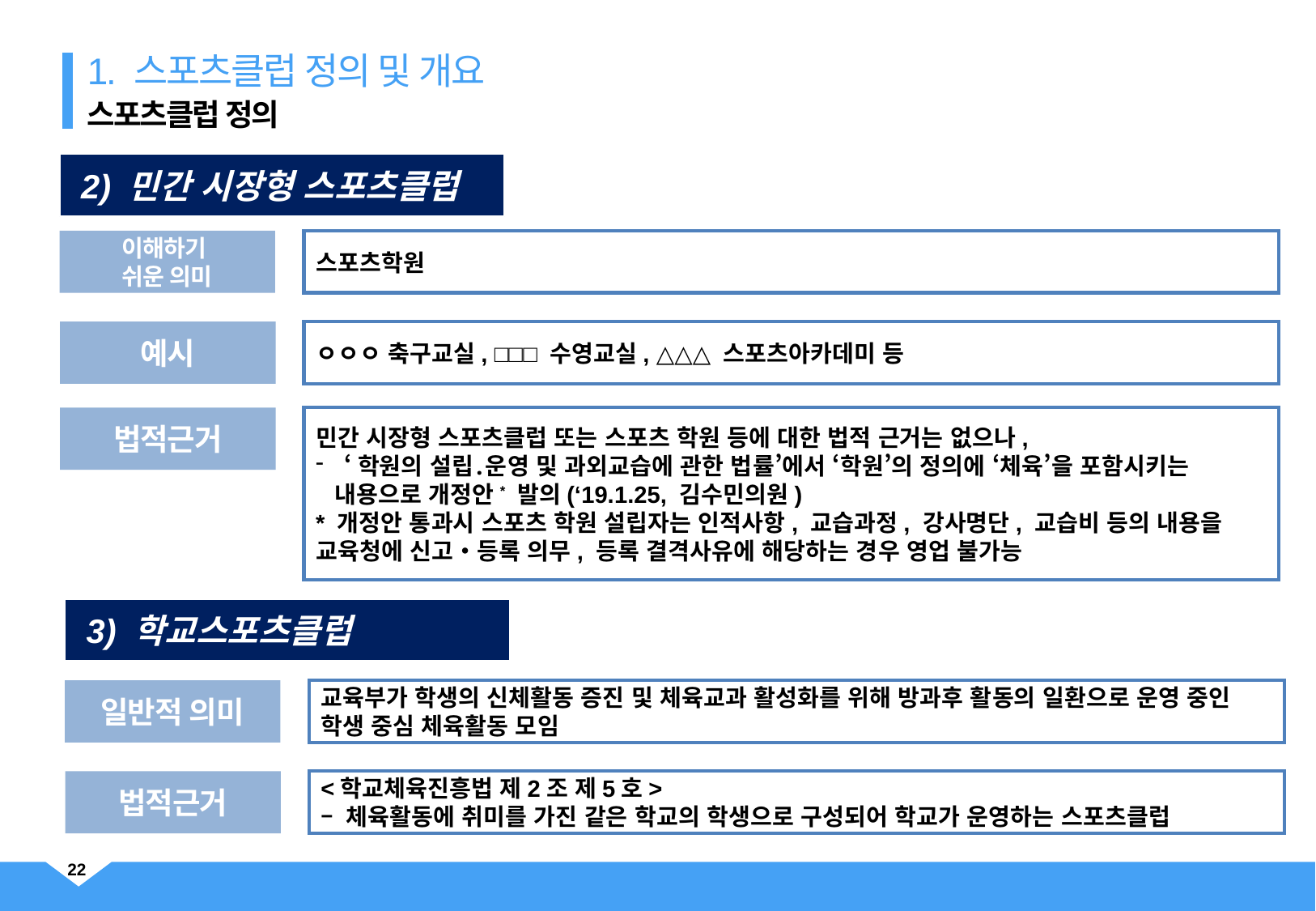

1. 스포츠클럽 정의 및 개요
스포츠클럽 정의
 2) 민간 시장형 스포츠클럽
이해하기
쉬운 의미
스포츠학원
예시
ㅇㅇㅇ 축구교실, □□□ 수영교실, △△△ 스포츠아카데미 등
법적근거
민간 시장형 스포츠클럽 또는 스포츠 학원 등에 대한 법적 근거는 없으나,
‘학원의 설립․운영 및 과외교습에 관한 법률’에서 ‘학원’의 정의에 ‘체육’을 포함시키는
  내용으로 개정안* 발의(‘19.1.25, 김수민의원)
* 개정안 통과시 스포츠 학원 설립자는 인적사항, 교습과정, 강사명단, 교습비 등의 내용을 교육청에 신고・등록 의무, 등록 결격사유에 해당하는 경우 영업 불가능
 3) 학교스포츠클럽
일반적 의미
교육부가 학생의 신체활동 증진 및 체육교과 활성화를 위해 방과후 활동의 일환으로 운영 중인 학생 중심 체육활동 모임
법적근거
<학교체육진흥법 제2조 제5호>
– 체육활동에 취미를 가진 같은 학교의 학생으로 구성되어 학교가 운영하는 스포츠클럽